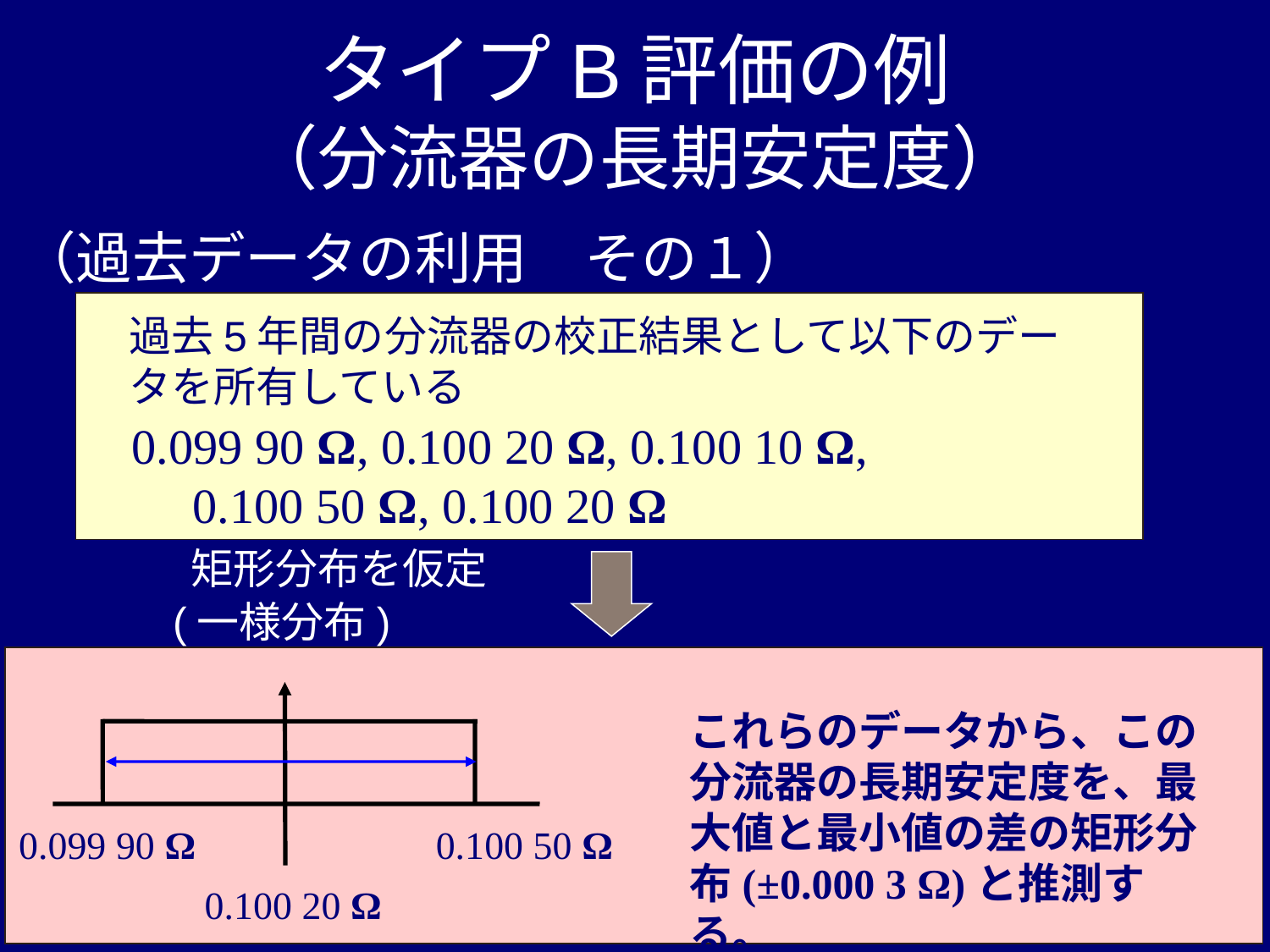

# タイプB評価の例 （分流器の長期安定度）
（過去データの利用　その１）

過去5年間の分流器の校正結果として以下のデータを所有している
0.099 90 Ω, 0.100 20 Ω, 0.100 10 Ω, 　　　　0.100 50 Ω, 0.100 20 Ω
矩形分布を仮定

(一様分布)

これらのデータから、この分流器の長期安定度を、最大値と最小値の差の矩形分布(±0.000 3 Ω)と推測する。

0.099 90 Ω
0.100 50 Ω
0.100 20 Ω